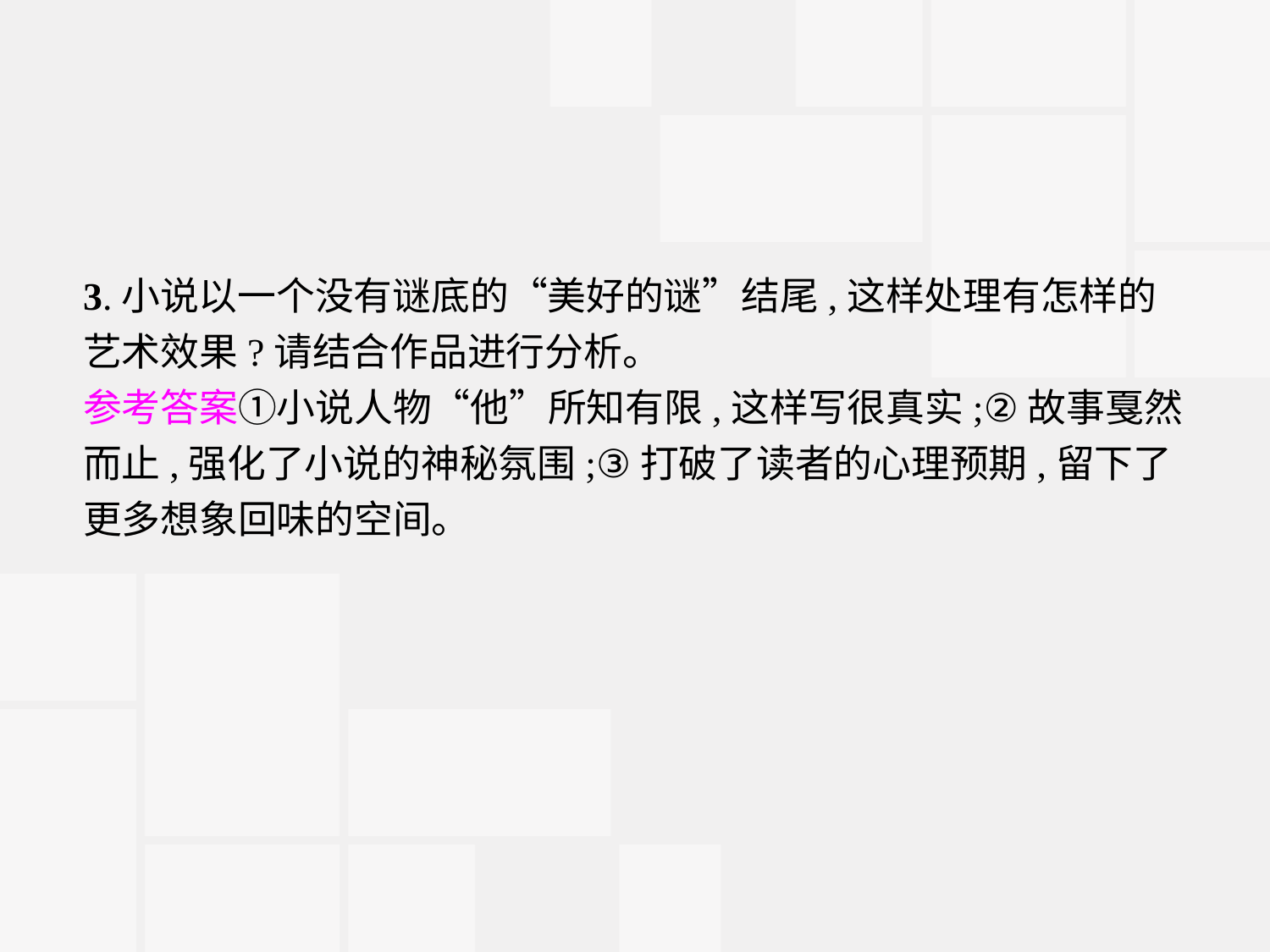

3.小说以一个没有谜底的“美好的谜”结尾,这样处理有怎样的艺术效果?请结合作品进行分析。
参考答案①小说人物“他”所知有限,这样写很真实;②故事戛然而止,强化了小说的神秘氛围;③打破了读者的心理预期,留下了更多想象回味的空间。